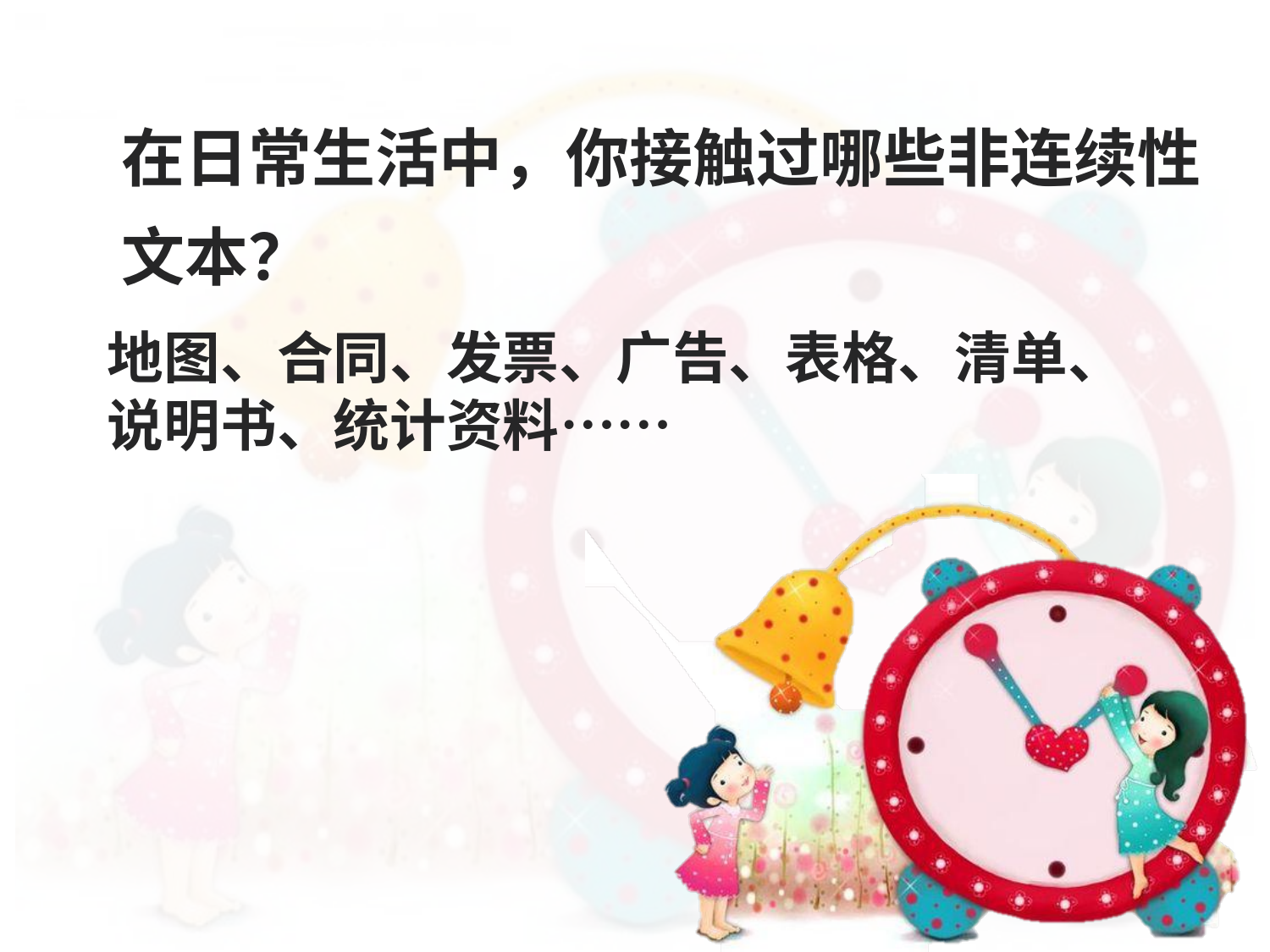

在日常生活中，你接触过哪些非连续性文本？
地图、合同、发票、广告、表格、清单、说明书、统计资料……